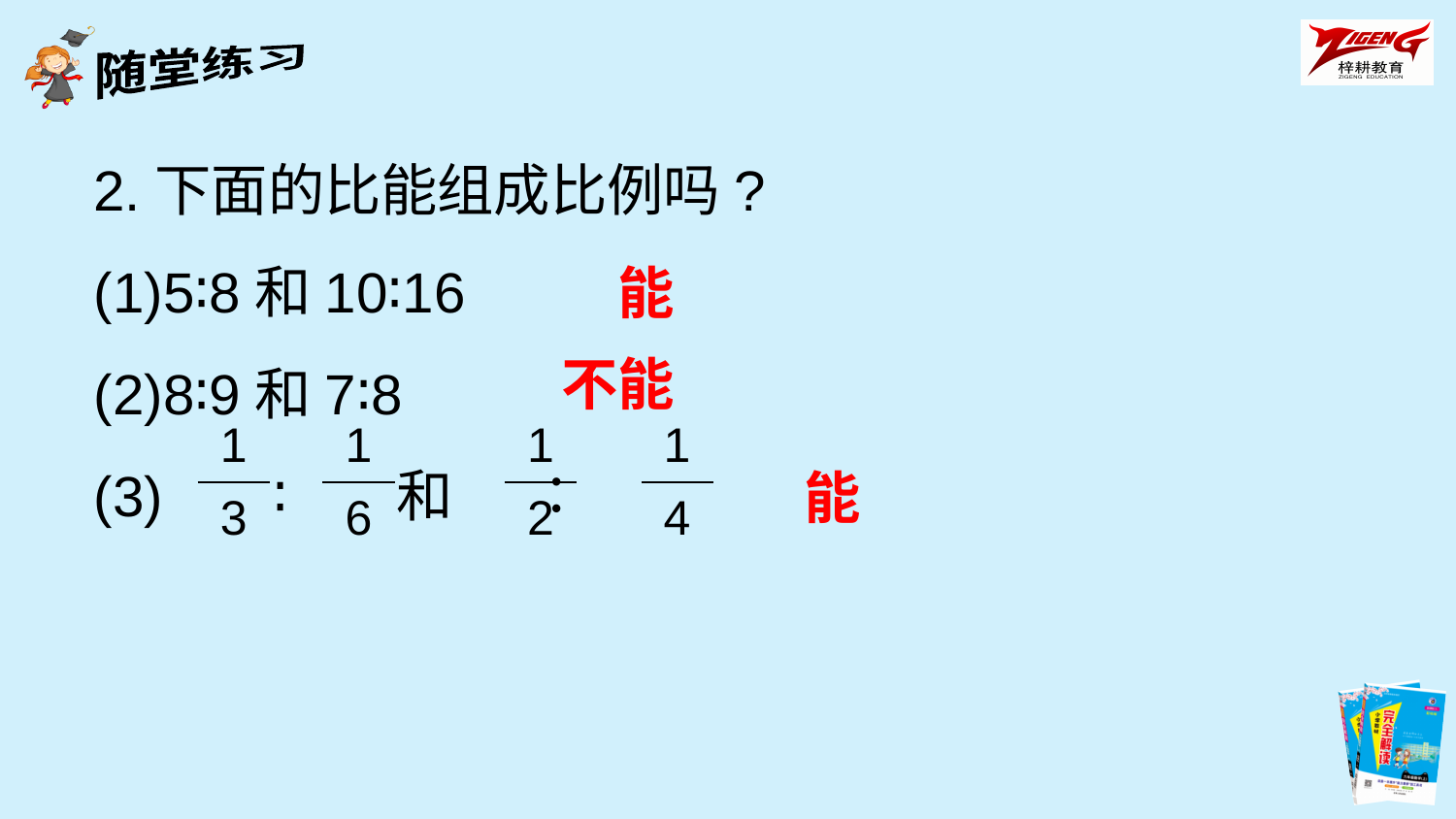

2.下面的比能组成比例吗?
(1)5∶8和10∶16
(2)8∶9和7∶8
(3)       ∶      和      ∶
能
不能
| 1 |
| --- |
| 3 |
| 1 |
| --- |
| 6 |
| 1 |
| --- |
| 2 |
| 1 |
| --- |
| 4 |
能